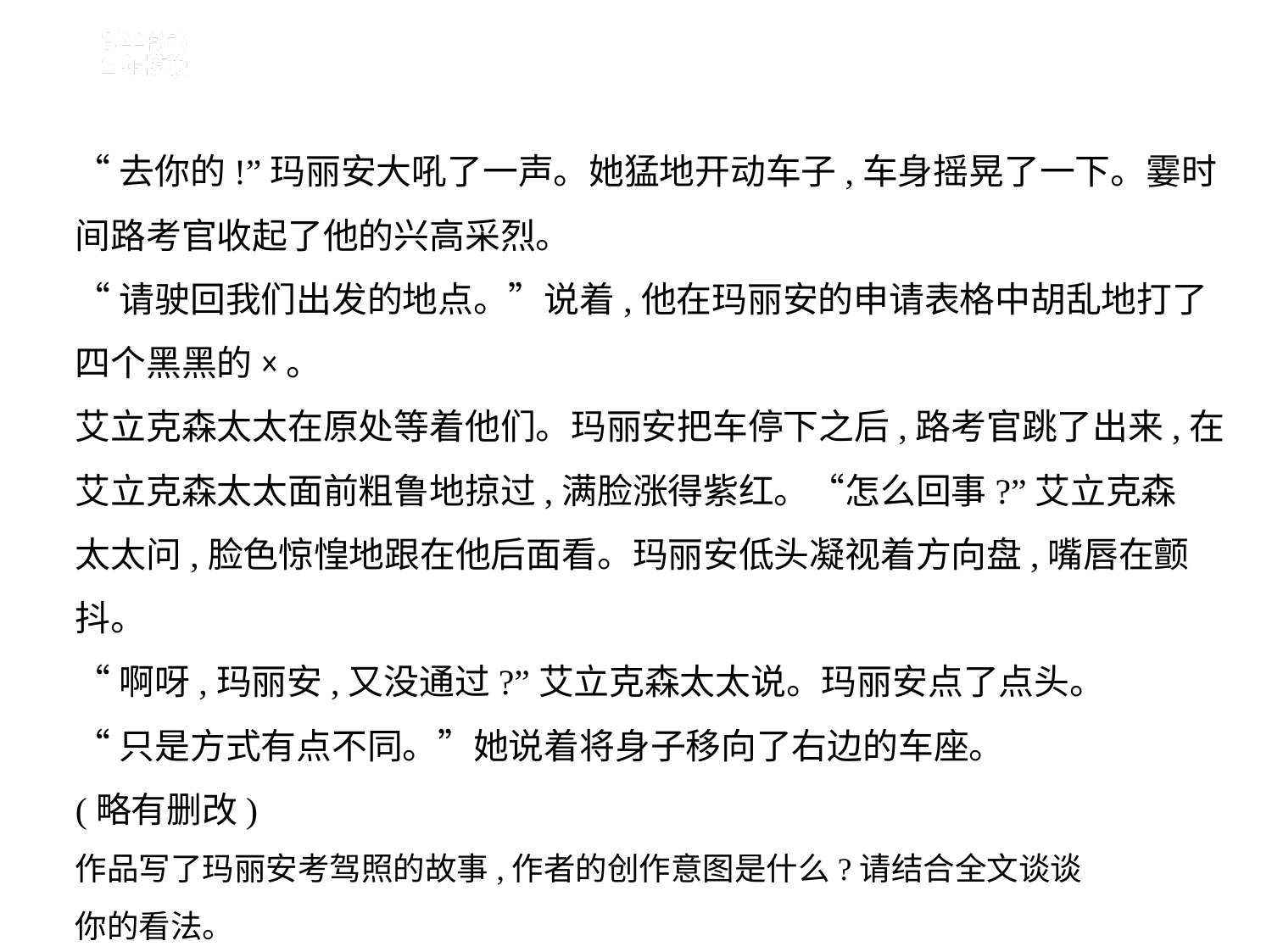

“去你的!”玛丽安大吼了一声。她猛地开动车子,车身摇晃了一下。霎时
间路考官收起了他的兴高采烈。
“请驶回我们出发的地点。”说着,他在玛丽安的申请表格中胡乱地打了
四个黑黑的×。
艾立克森太太在原处等着他们。玛丽安把车停下之后,路考官跳了出来,在
艾立克森太太面前粗鲁地掠过,满脸涨得紫红。“怎么回事?”艾立克森
太太问,脸色惊惶地跟在他后面看。玛丽安低头凝视着方向盘,嘴唇在颤抖。
“啊呀,玛丽安,又没通过?”艾立克森太太说。玛丽安点了点头。
“只是方式有点不同。”她说着将身子移向了右边的车座。
(略有删改)
作品写了玛丽安考驾照的故事,作者的创作意图是什么?请结合全文谈谈
你的看法。